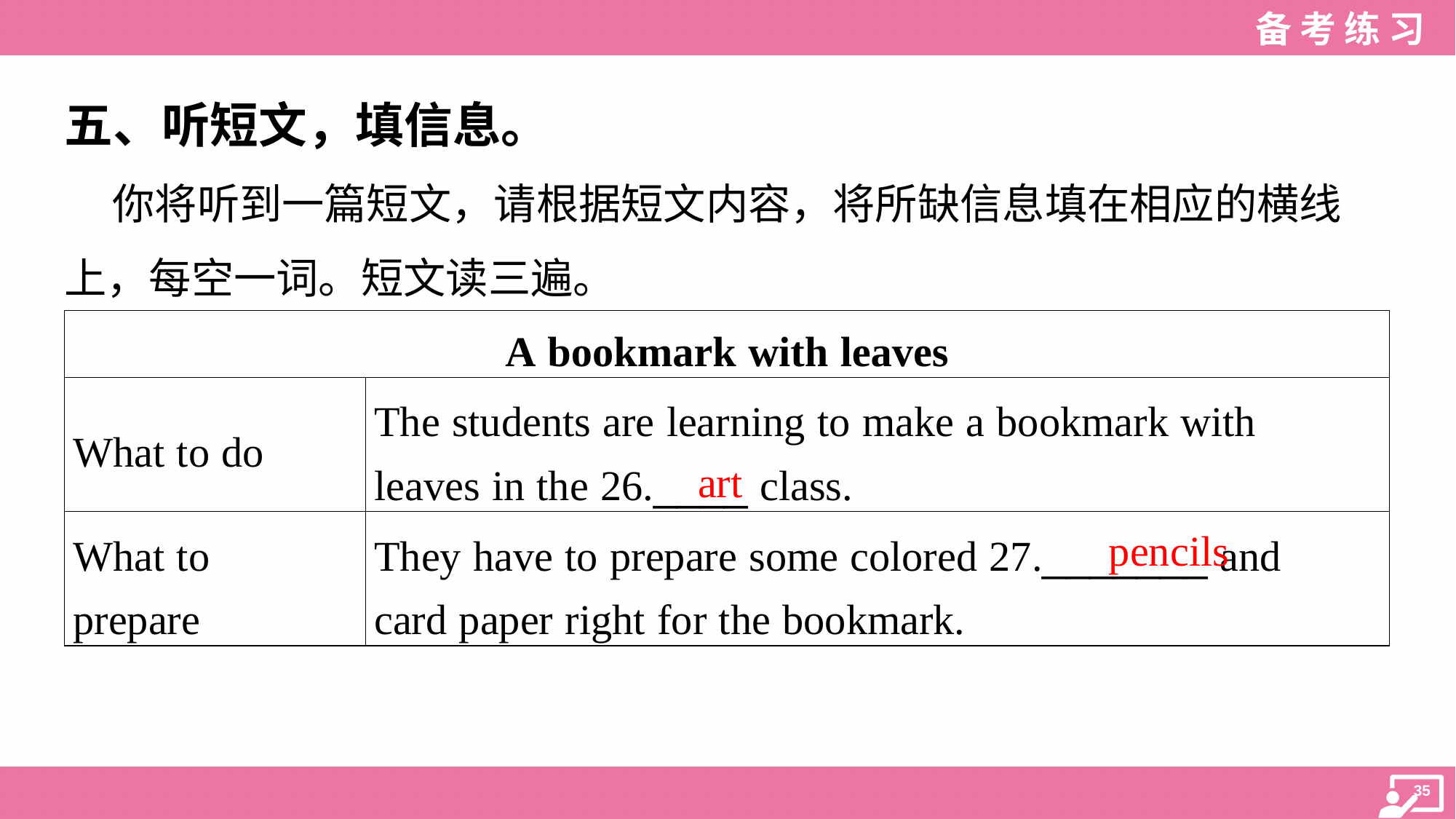

五、听短文，填信息。
    你将听到一篇短文，请根据短文内容，将所缺信息填在相应的横线
上，每空一词。短文读三遍。
| A bookmark with leaves |  |
| --- | --- |
| What to do | The students are learning to make a bookmark with leaves in the 26.\_\_\_\_ class. |
| What to prepare | They have to prepare some colored 27.\_\_\_\_\_\_\_ and card paper right for the bookmark. |
art
pencils